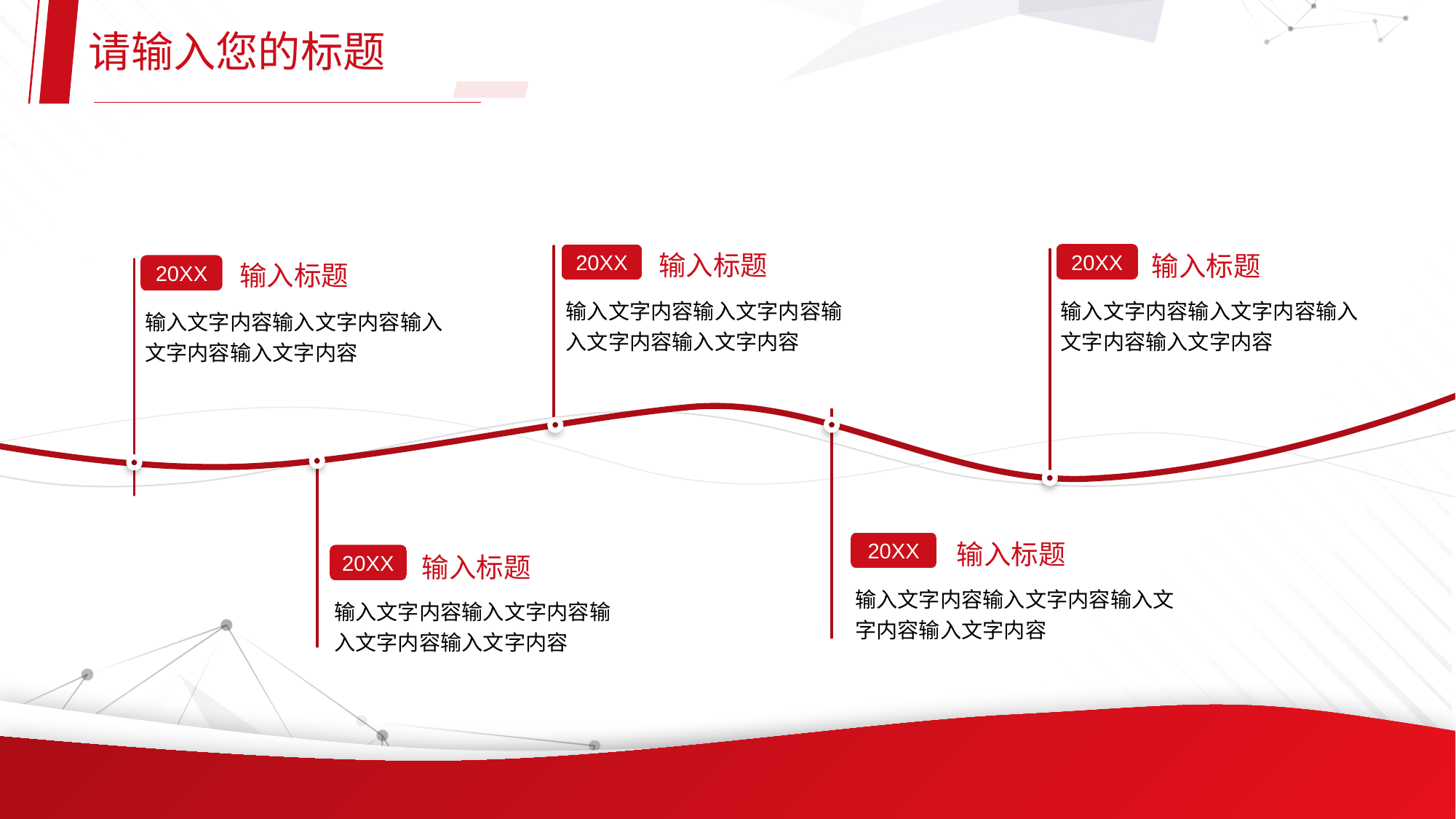

请输入您的标题
输入标题
20XX
输入文字内容输入文字内容输入文字内容输入文字内容
输入标题
20XX
输入文字内容输入文字内容输入文字内容输入文字内容
输入标题
20XX
输入文字内容输入文字内容输入文字内容输入文字内容

输入标题
20XX
输入文字内容输入文字内容输入文字内容输入文字内容
输入标题
20XX
输入文字内容输入文字内容输入文字内容输入文字内容